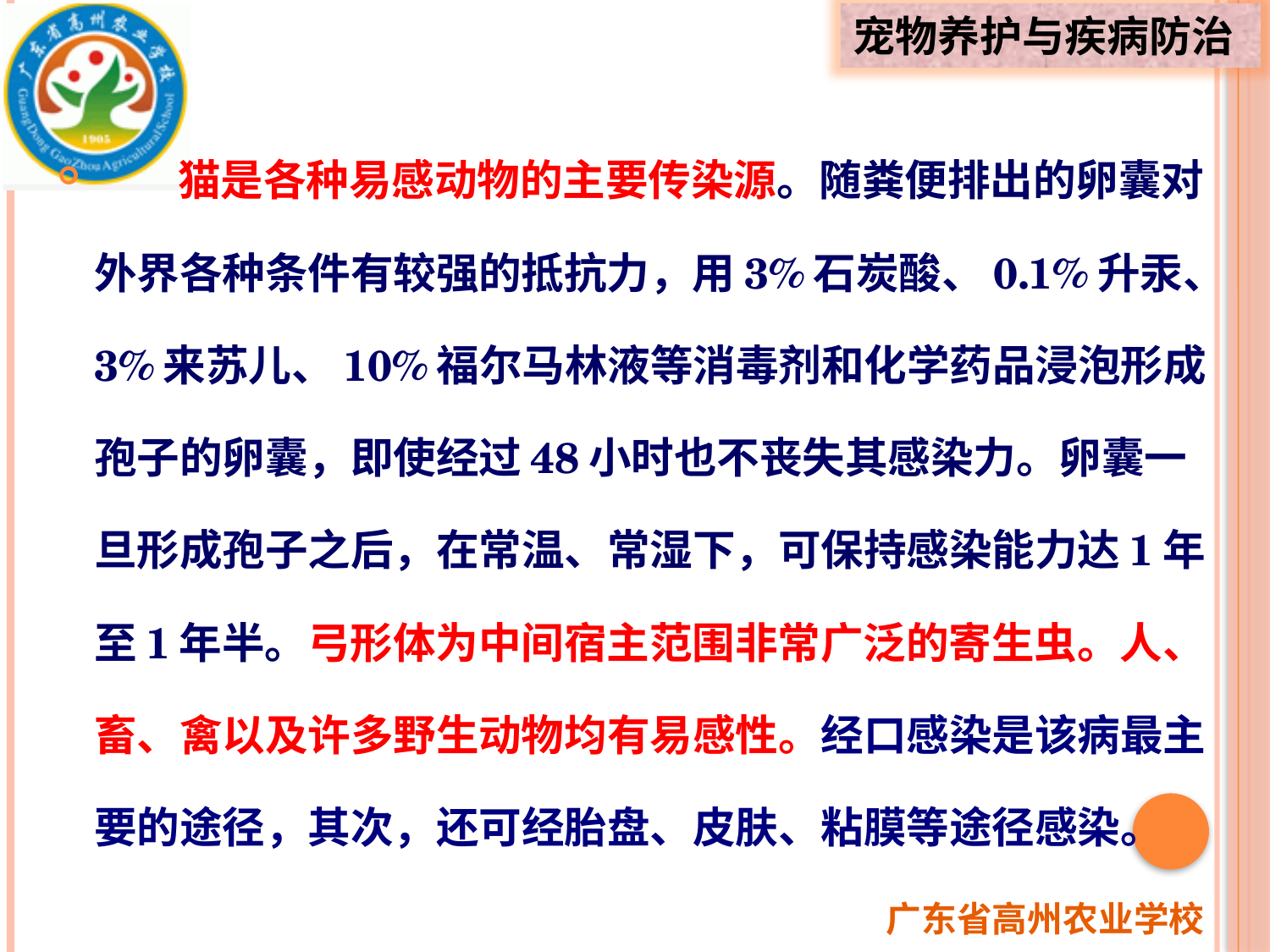

猫是各种易感动物的主要传染源。随粪便排出的卵囊对外界各种条件有较强的抵抗力，用3%石炭酸、0.1%升汞、3%来苏儿、10%福尔马林液等消毒剂和化学药品浸泡形成孢子的卵囊，即使经过48小时也不丧失其感染力。卵囊一旦形成孢子之后，在常温、常湿下，可保持感染能力达1年至1年半。弓形体为中间宿主范围非常广泛的寄生虫。人、畜、禽以及许多野生动物均有易感性。经口感染是该病最主要的途径，其次，还可经胎盘、皮肤、粘膜等途径感染。